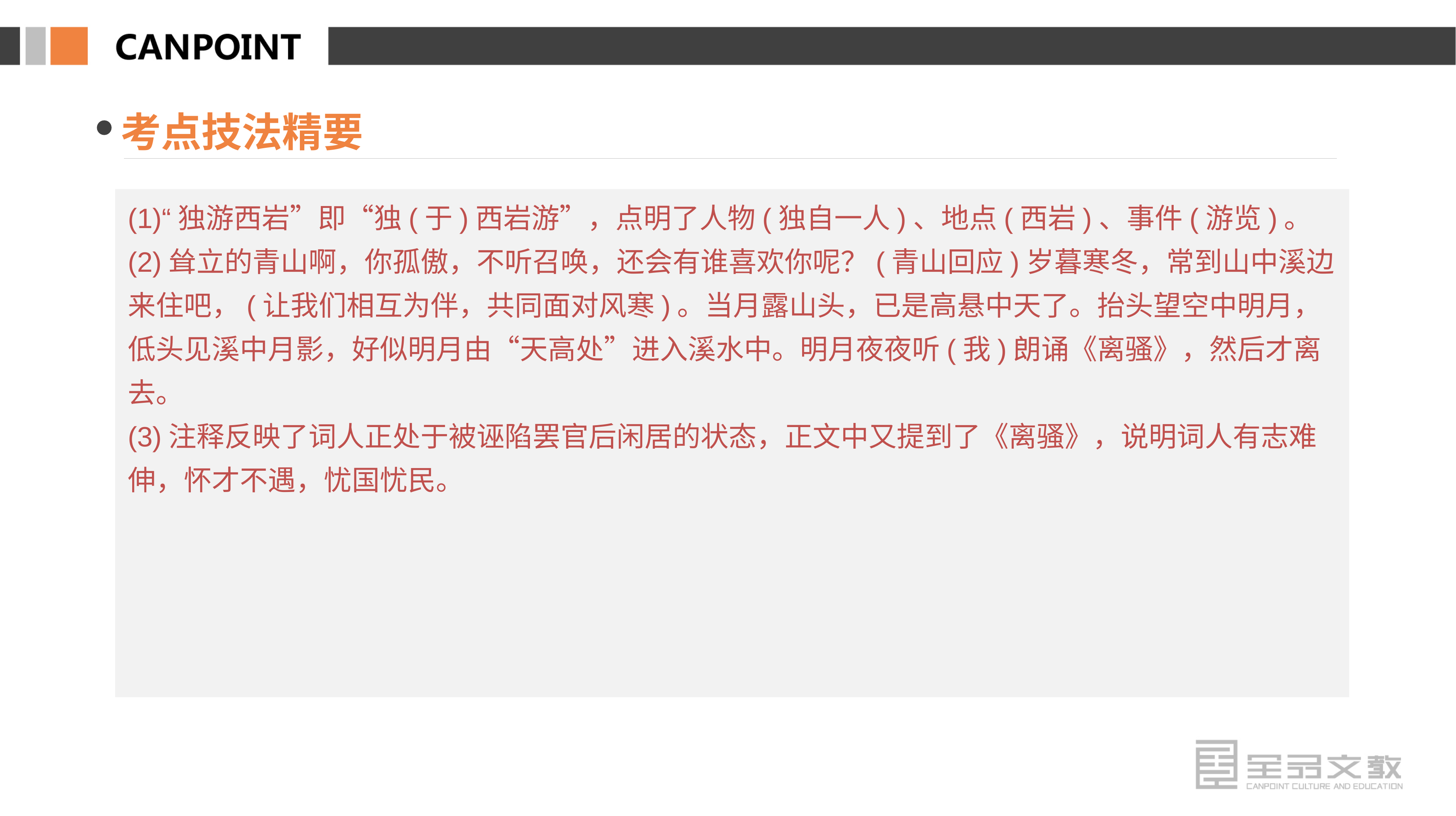

考点技法精要

(1)“独游西岩”即“独(于)西岩游”，点明了人物(独自一人)、地点(西岩)、事件(游览)。
(2)耸立的青山啊，你孤傲，不听召唤，还会有谁喜欢你呢？(青山回应)岁暮寒冬，常到山中溪边来住吧，(让我们相互为伴，共同面对风寒)。当月露山头，已是高悬中天了。抬头望空中明月，低头见溪中月影，好似明月由“天高处”进入溪水中。明月夜夜听(我)朗诵《离骚》，然后才离去。
(3)注释反映了词人正处于被诬陷罢官后闲居的状态，正文中又提到了《离骚》，说明词人有志难伸，怀才不遇，忧国忧民。